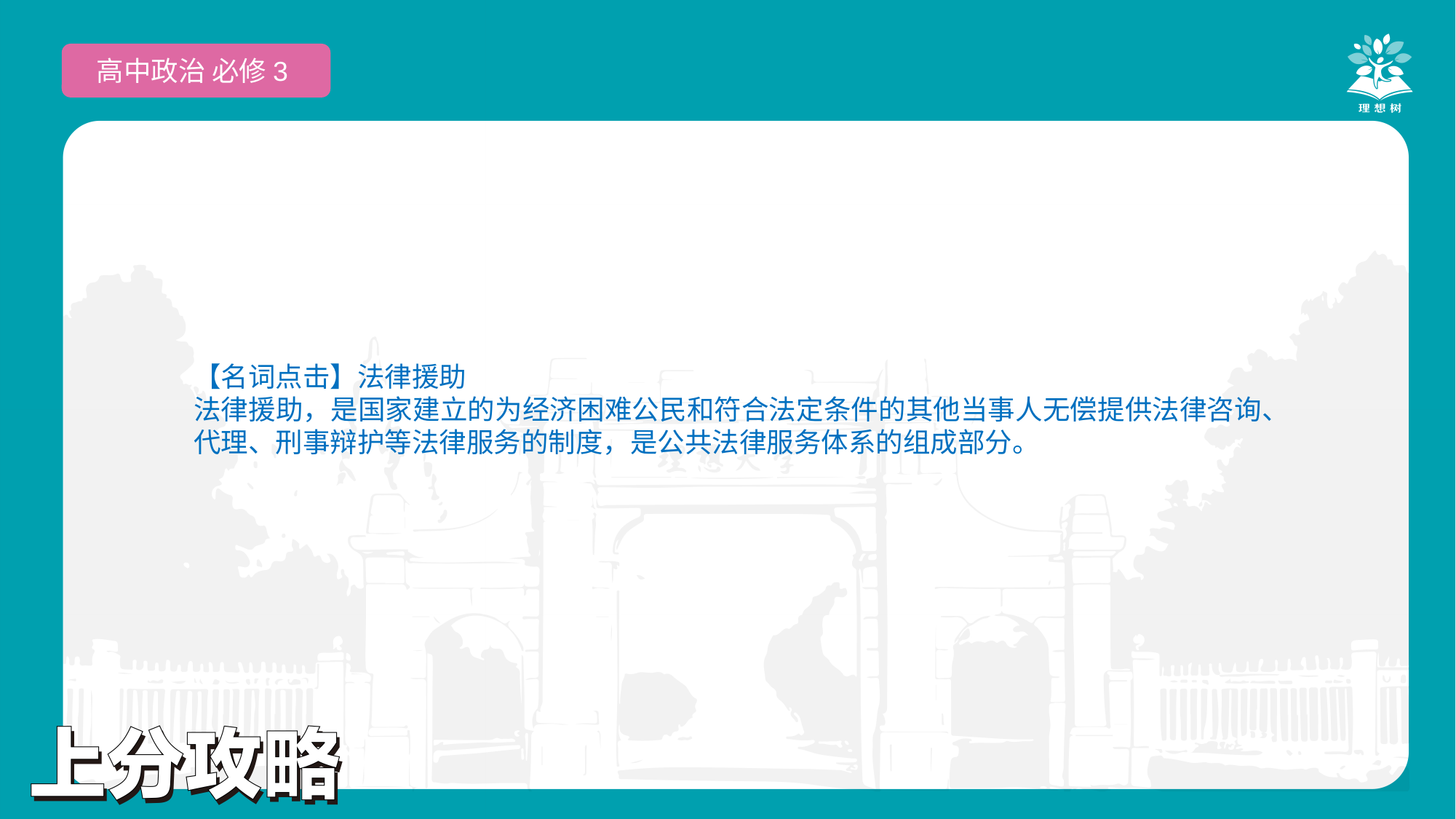

高中政治 必修3
【名词点击】法律援助
法律援助，是国家建立的为经济困难公民和符合法定条件的其他当事人无偿提供法律咨询、代理、刑事辩护等法律服务的制度，是公共法律服务体系的组成部分。